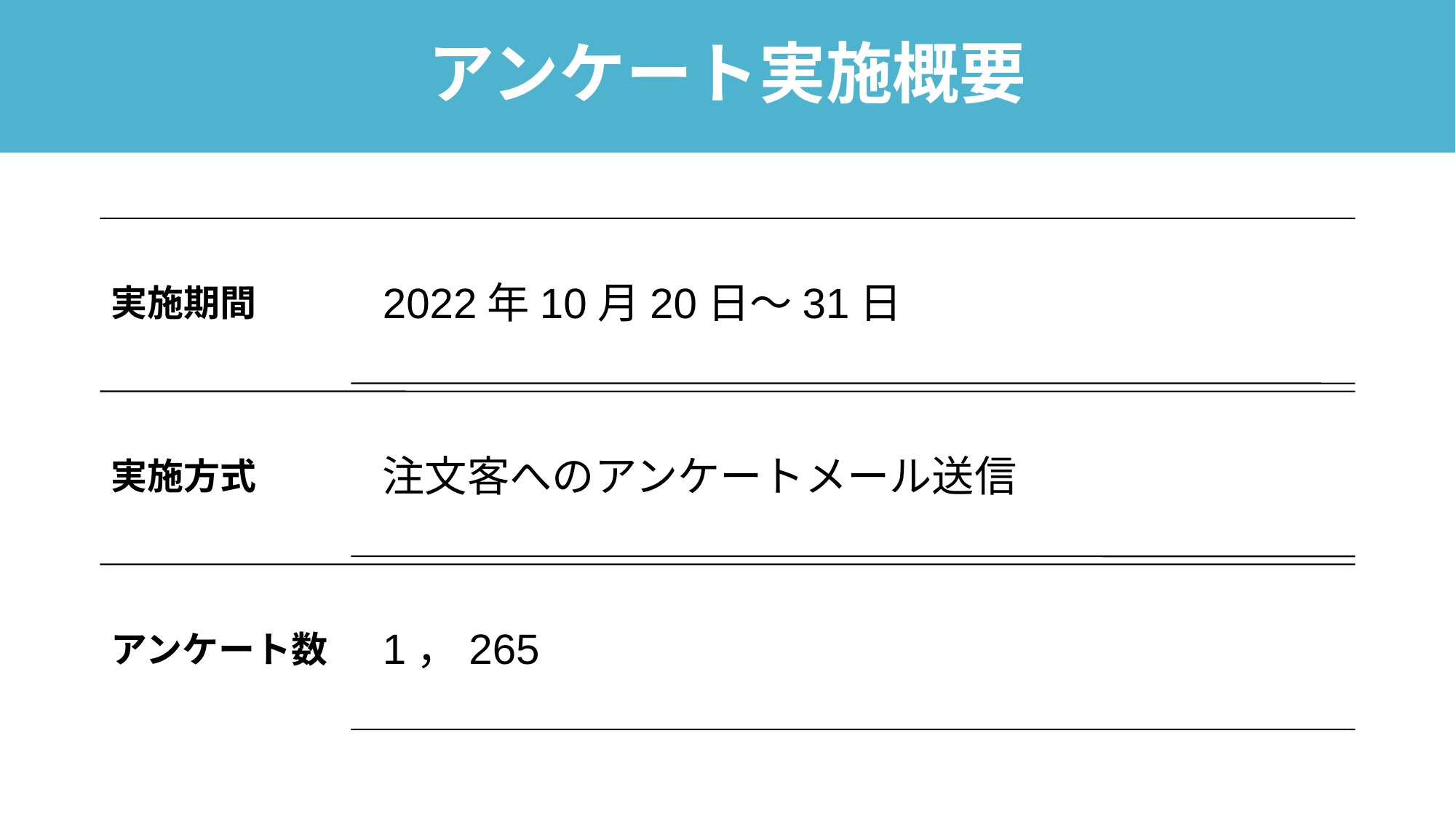

アンケート実施概要
実施期間
2022年10月20日～31日
実施方式
注文客へのアンケートメール送信
アンケート数
1，265